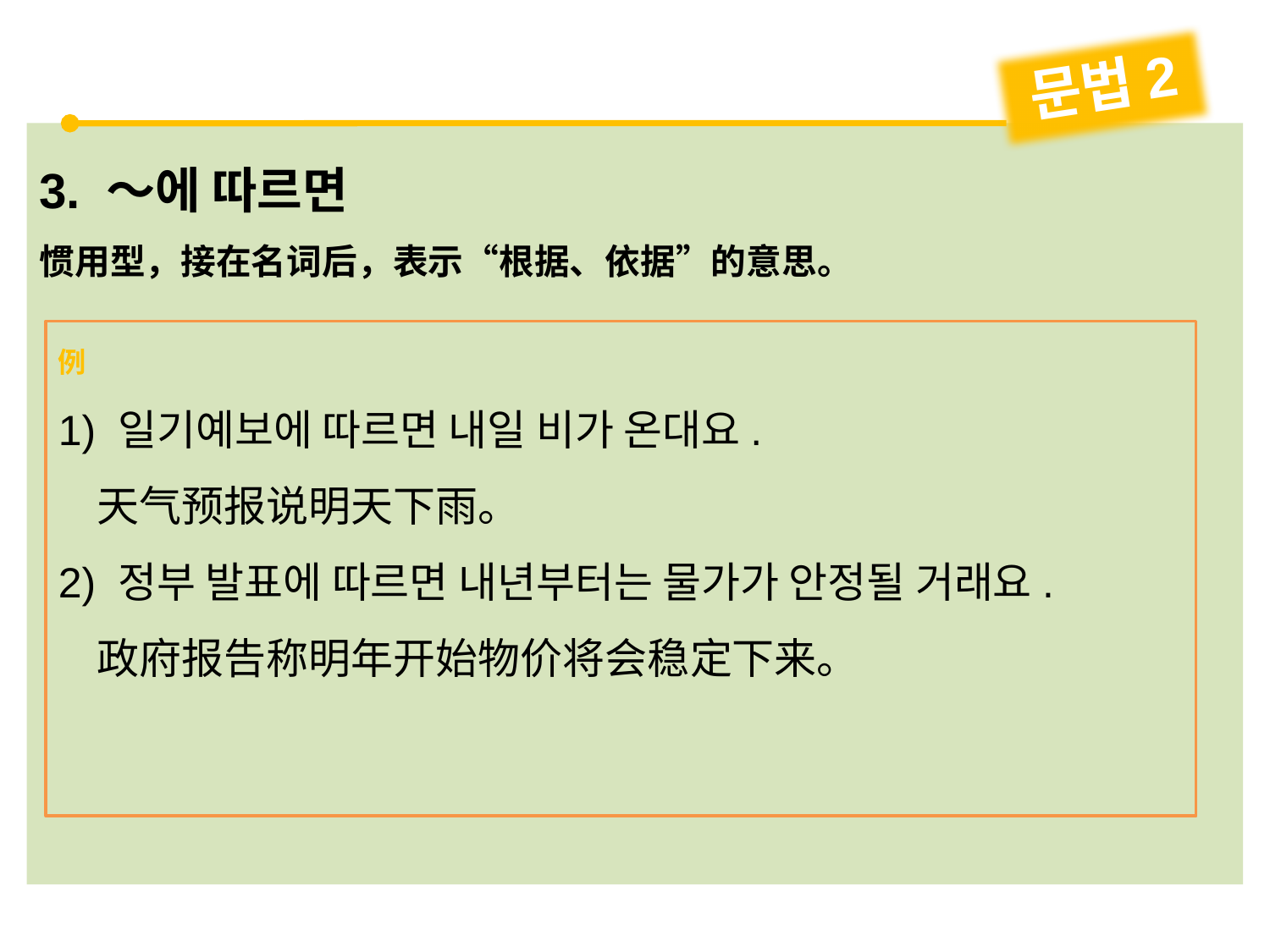

문법2
3. ～에 따르면
惯用型，接在名词后，表示“根据、依据”的意思。

例
1) 일기예보에 따르면 내일 비가 온대요.
   天气预报说明天下雨。
2) 정부 발표에 따르면 내년부터는 물가가 안정될 거래요.
   政府报告称明年开始物价将会稳定下来。